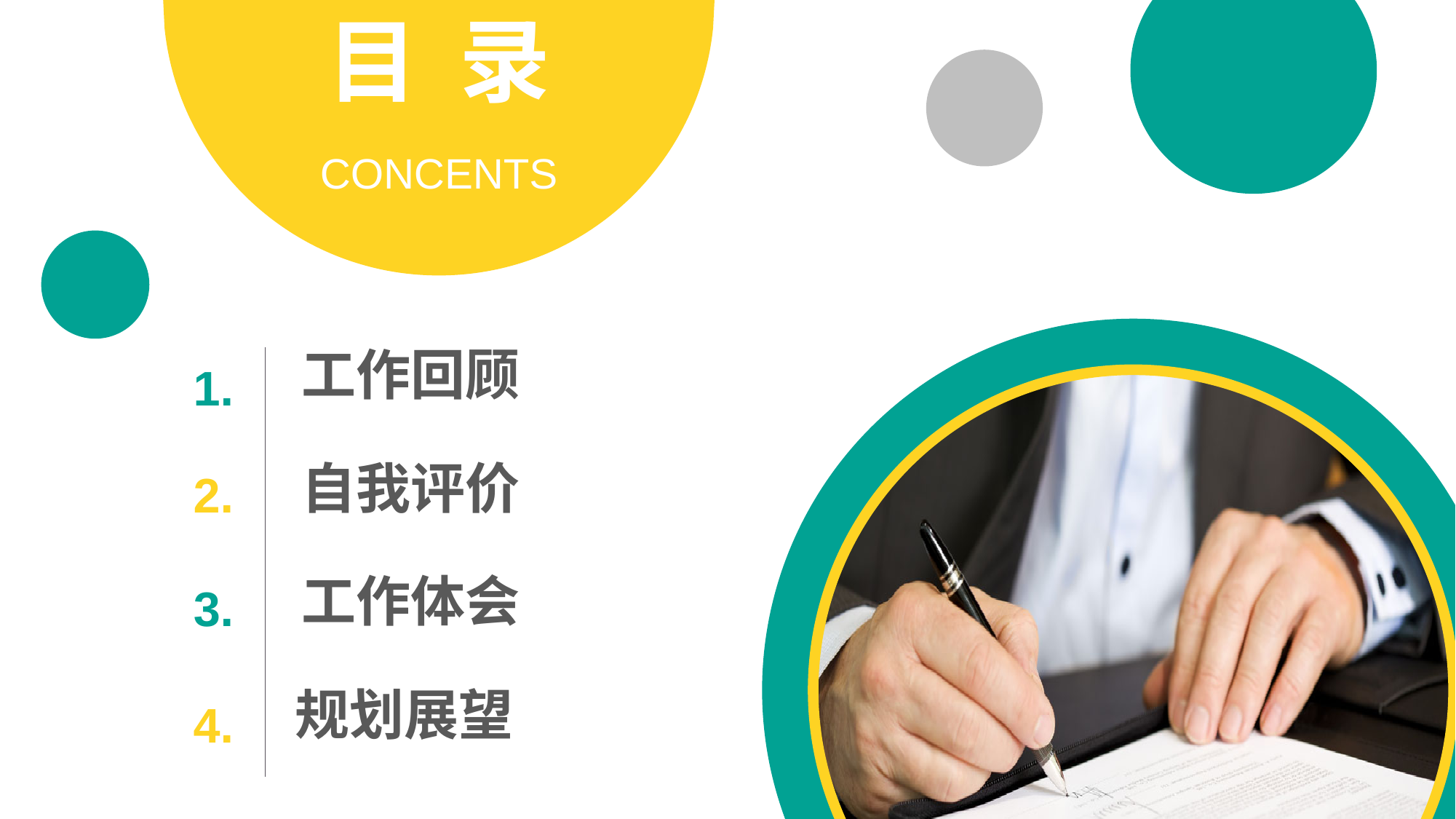

目  录

CONCENTS

工作回顾
  1.
自我评价
  2.
工作体会
  3.
规划展望
  4.